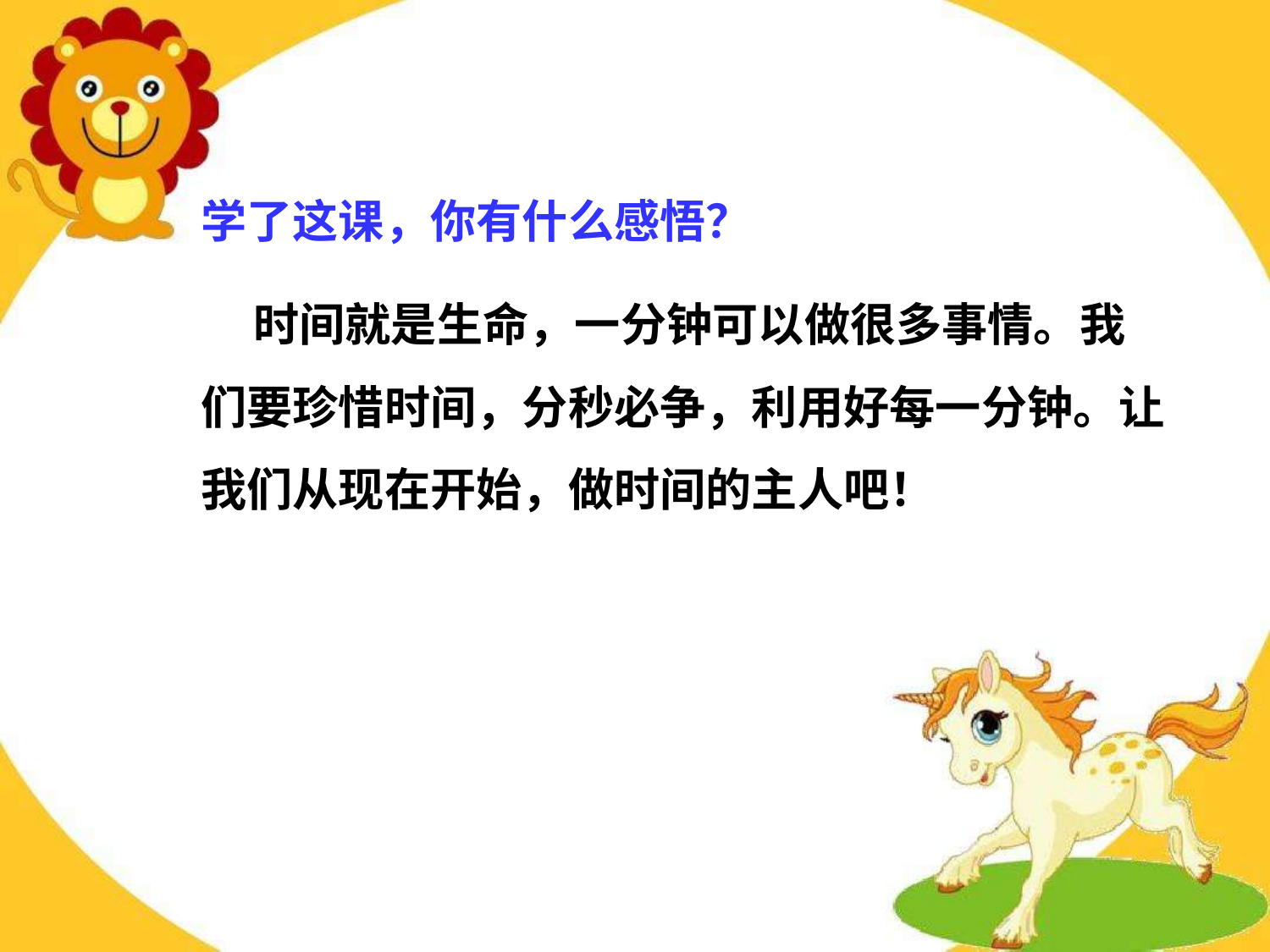

学了这课，你有什么感悟？
    时间就是生命，一分钟可以做很多事情。我们要珍惜时间，分秒必争，利用好每一分钟。让我们从现在开始，做时间的主人吧！